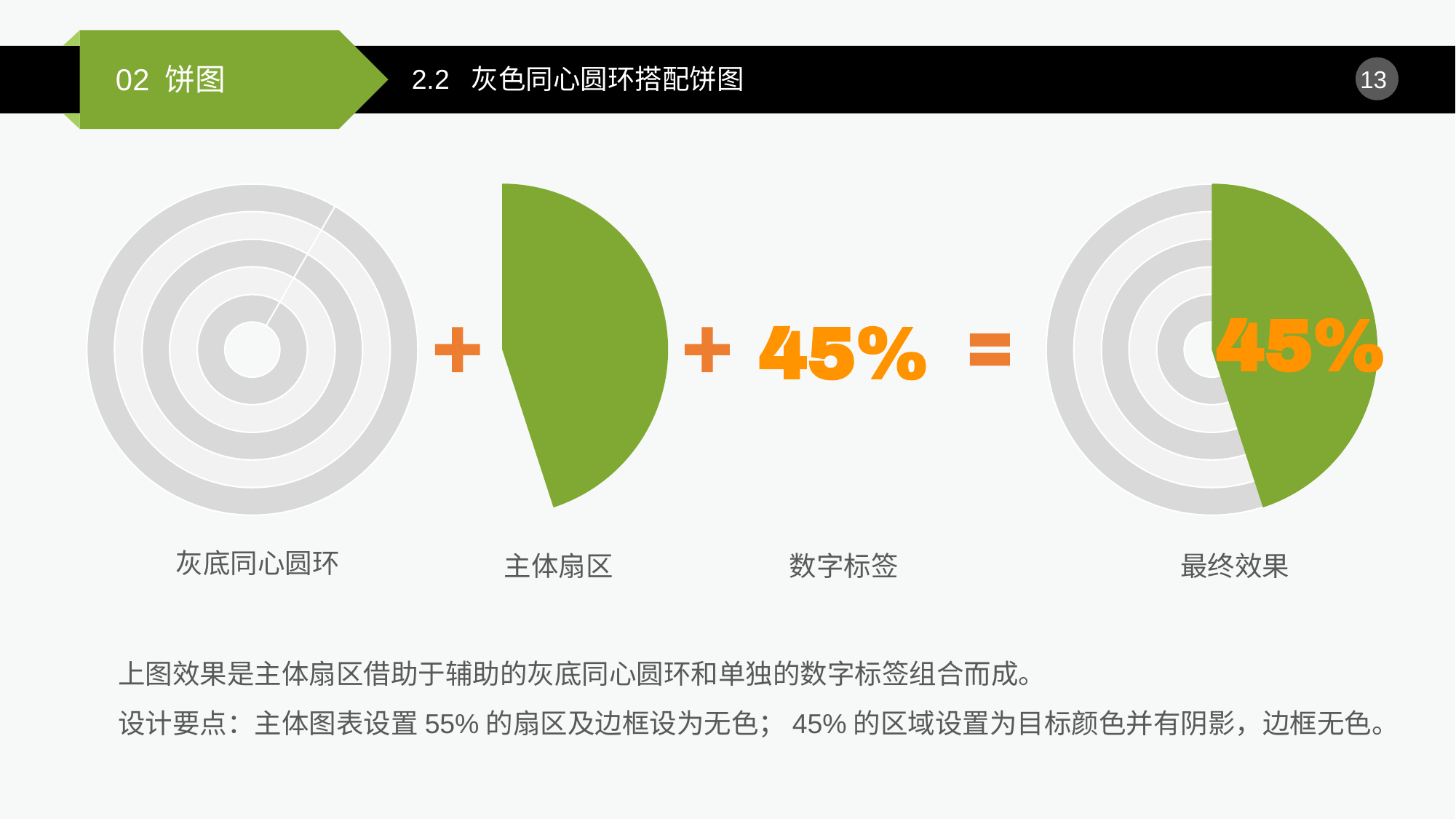

2.2  灰色同心圆环搭配饼图

### Chart

| Category | 销售额 |
|---|---|
| 第一季度 | 45.0 |
| 第二季度 | 55.0 |

### Chart

| Category | 销售额 |
|---|---|
| 第一季度 | 45.0 |
| 第二季度 | 55.0 |

### Chart

| Category | 销售额 | 列1 | 列2 | 列3 | 列4 |
|---|---|---|---|---|---|
| 第一季度 | 8.2 | 8.2 | 8.2 | 8.2 | 8.2 |
45%

### Chart

| Category | 销售额 | 列1 | 列2 | 列3 | 列4 |
|---|---|---|---|---|---|
| 第一季度 | 8.2 | 8.2 | 8.2 | 8.2 | 8.2 |
45%

灰底同心圆环
主体扇区
数字标签
最终效果
上图效果是主体扇区借助于辅助的灰底同心圆环和单独的数字标签组合而成。
设计要点：主体图表设置55%的扇区及边框设为无色；45%的区域设置为目标颜色并有阴影，边框无色。